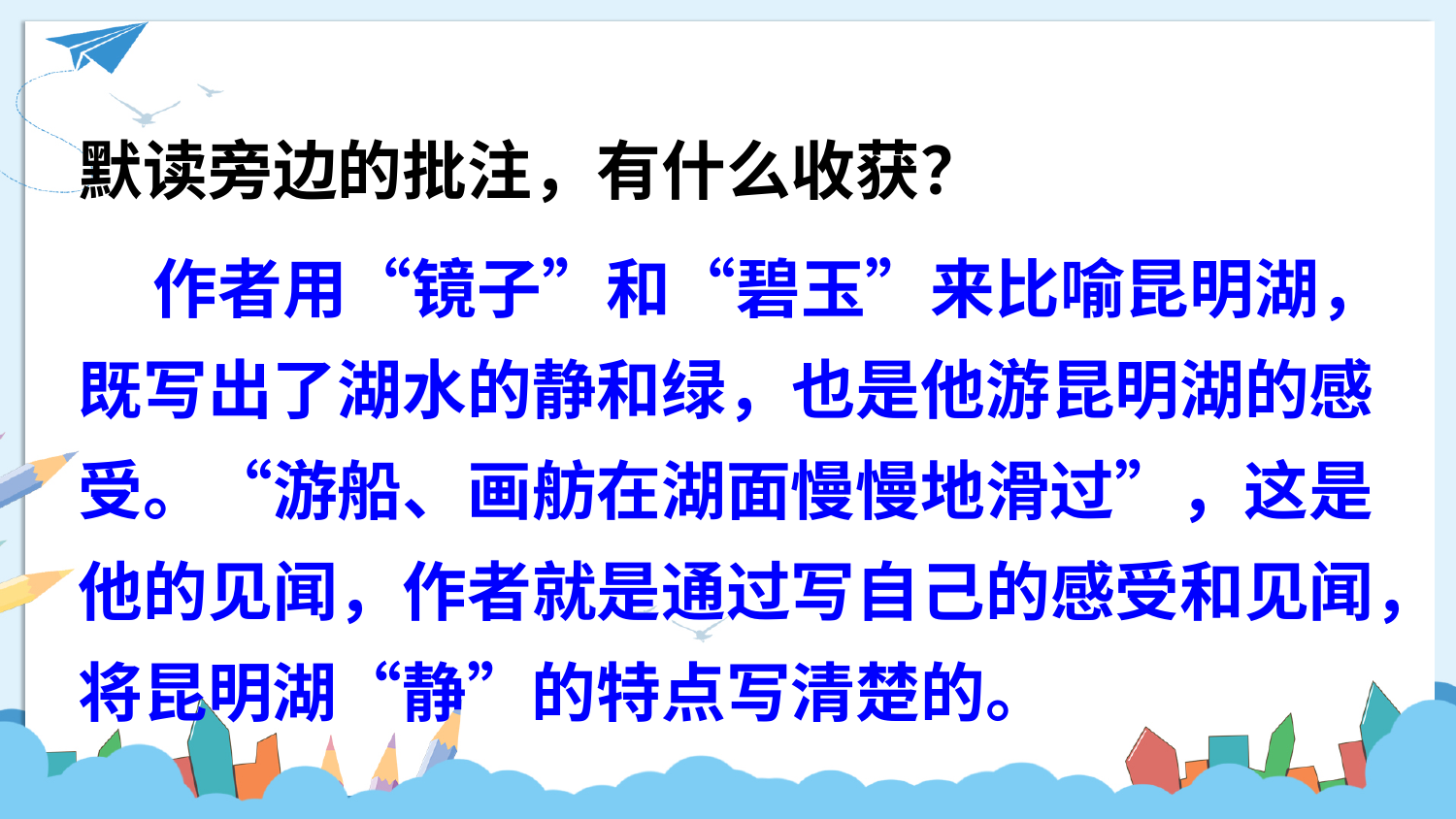

默读旁边的批注，有什么收获？
    作者用“镜子”和“碧玉”来比喻昆明湖，既写出了湖水的静和绿，也是他游昆明湖的感受。“游船、画舫在湖面慢慢地滑过”，这是他的见闻，作者就是通过写自己的感受和见闻，将昆明湖“静”的特点写清楚的。